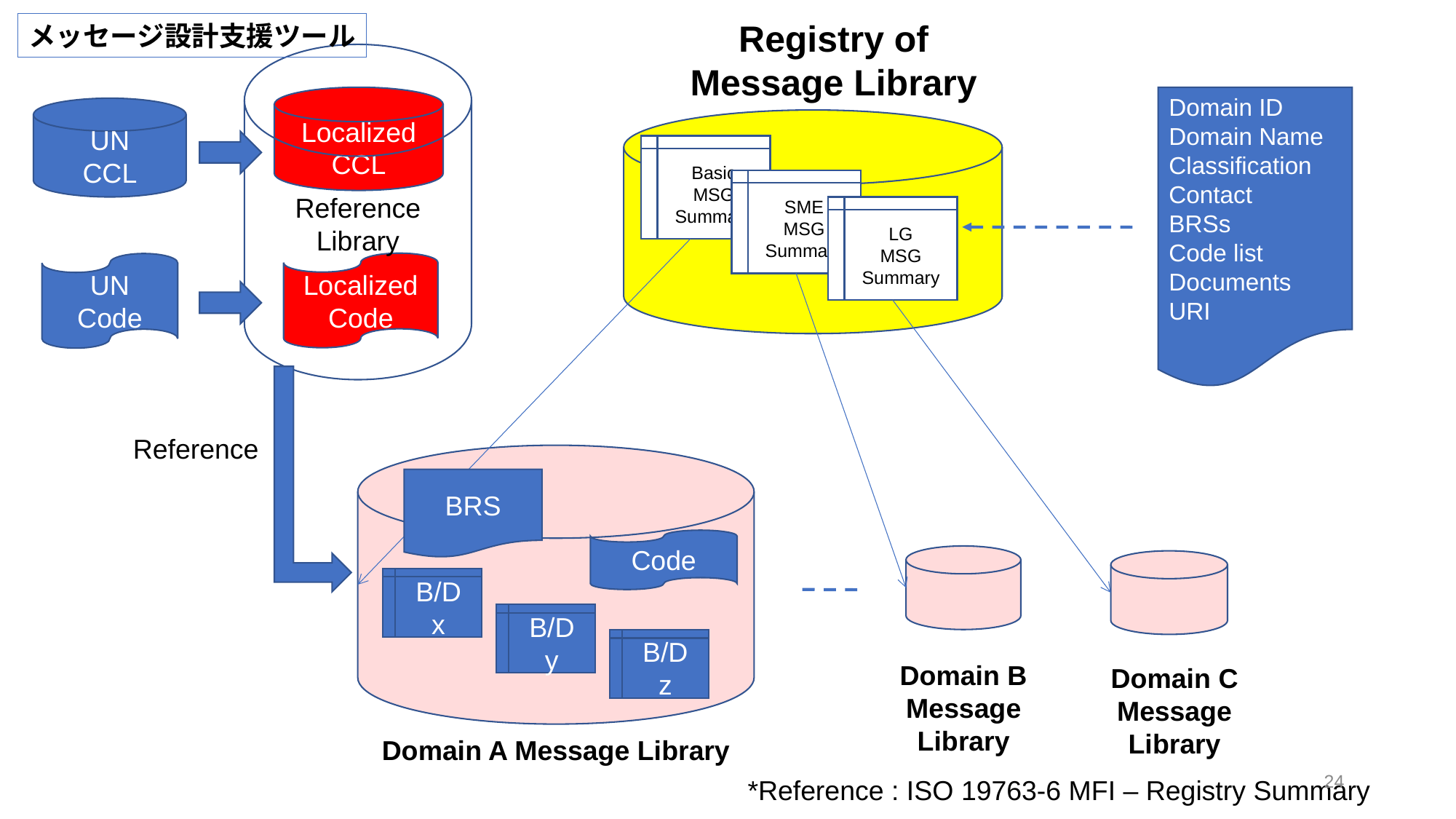

Registry of Message Library
メッセージ設計支援ツール
Reference
Library

Localized
CCL
Domain ID
Domain Name
Classification
Contact
BRSs
Code list
Documents
URI
UN
CCL

Basic
MSG
Summary
SME
MSG
Summary
LG
MSG
Summary
Localized
Code
UN
Code

Reference

BRS
Code

B/D x
B/D y
B/D z
Domain B Message Library
Domain C
Message Library
Domain A Message Library
24
*Reference : ISO 19763-6 MFI – Registry Summary